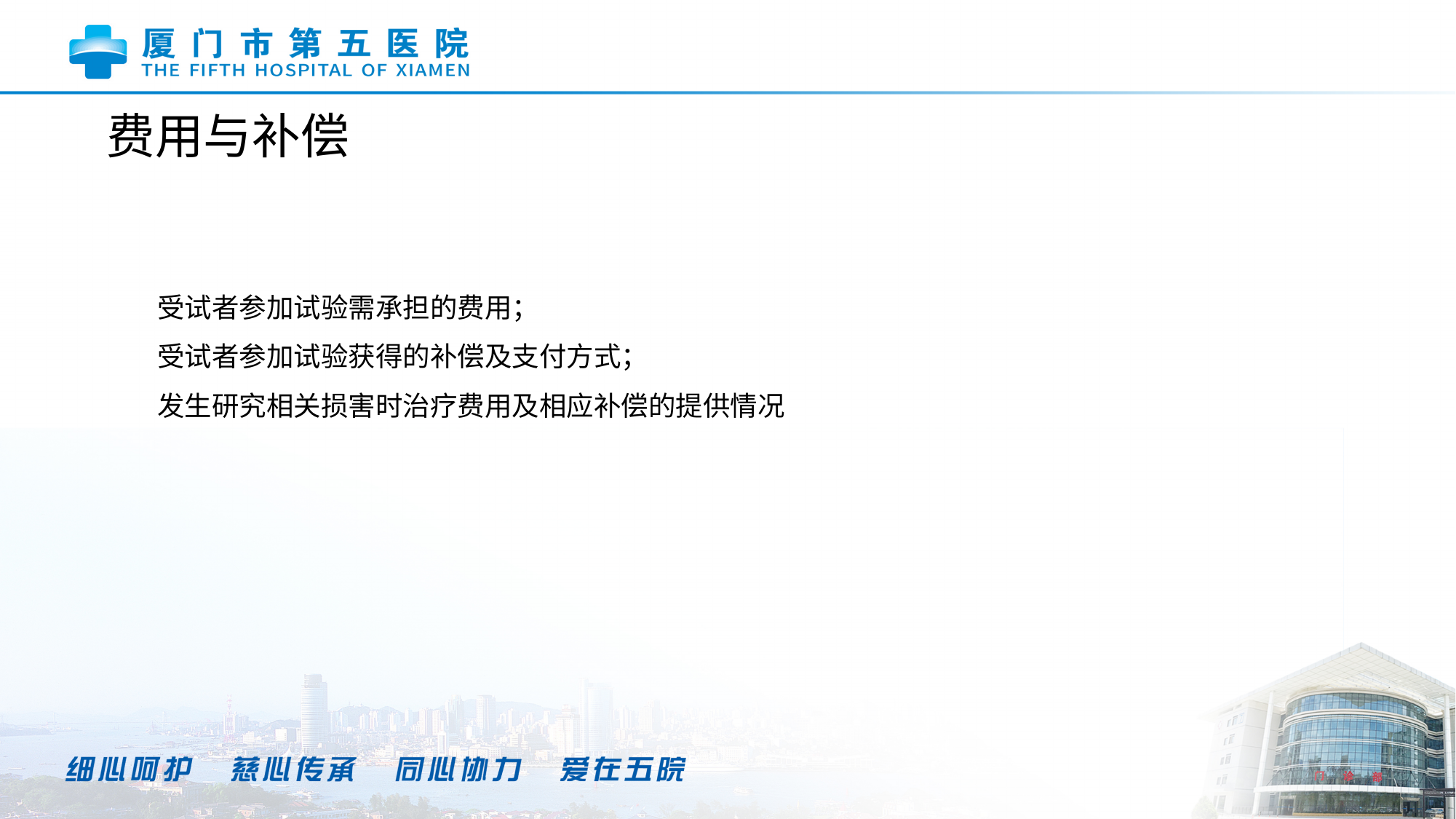

费用与补偿
受试者参加试验需承担的费用；
受试者参加试验获得的补偿及支付方式；
发生研究相关损害时治疗费用及相应补偿的提供情况